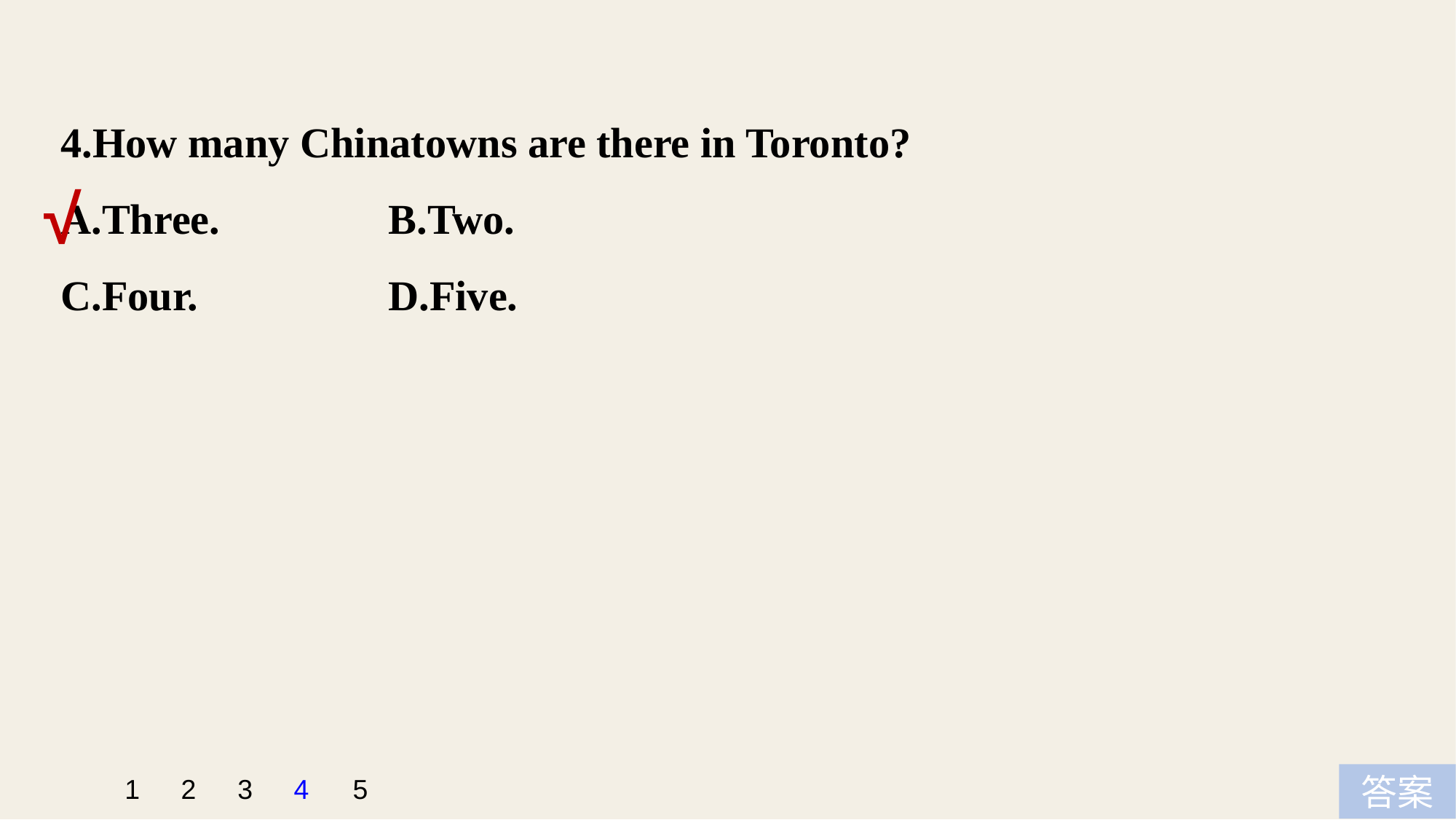

4.How many Chinatowns are there in Toronto?
A.Three.  		B.Two.
C.Four.  		D.Five.
√
1
2
3
4
5
答案